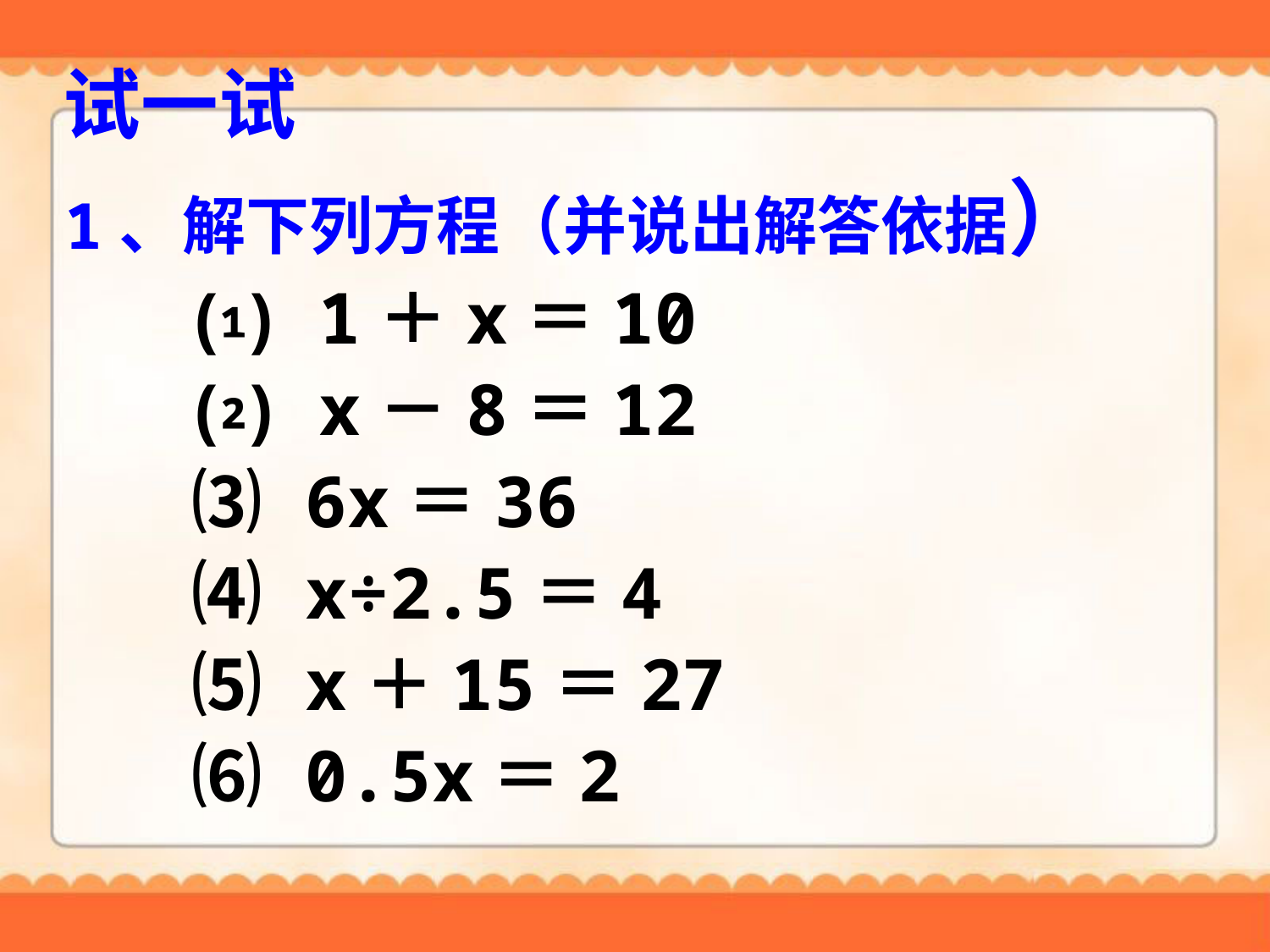

试一试
1、解下列方程（并说出解答依据）
   ⑴ 1＋x＝10
   ⑵ x－8＝12
   ⑶ 6x＝36
   ⑷ x÷2.5＝4
   ⑸ x＋15＝27
   ⑹ 0.5x＝2